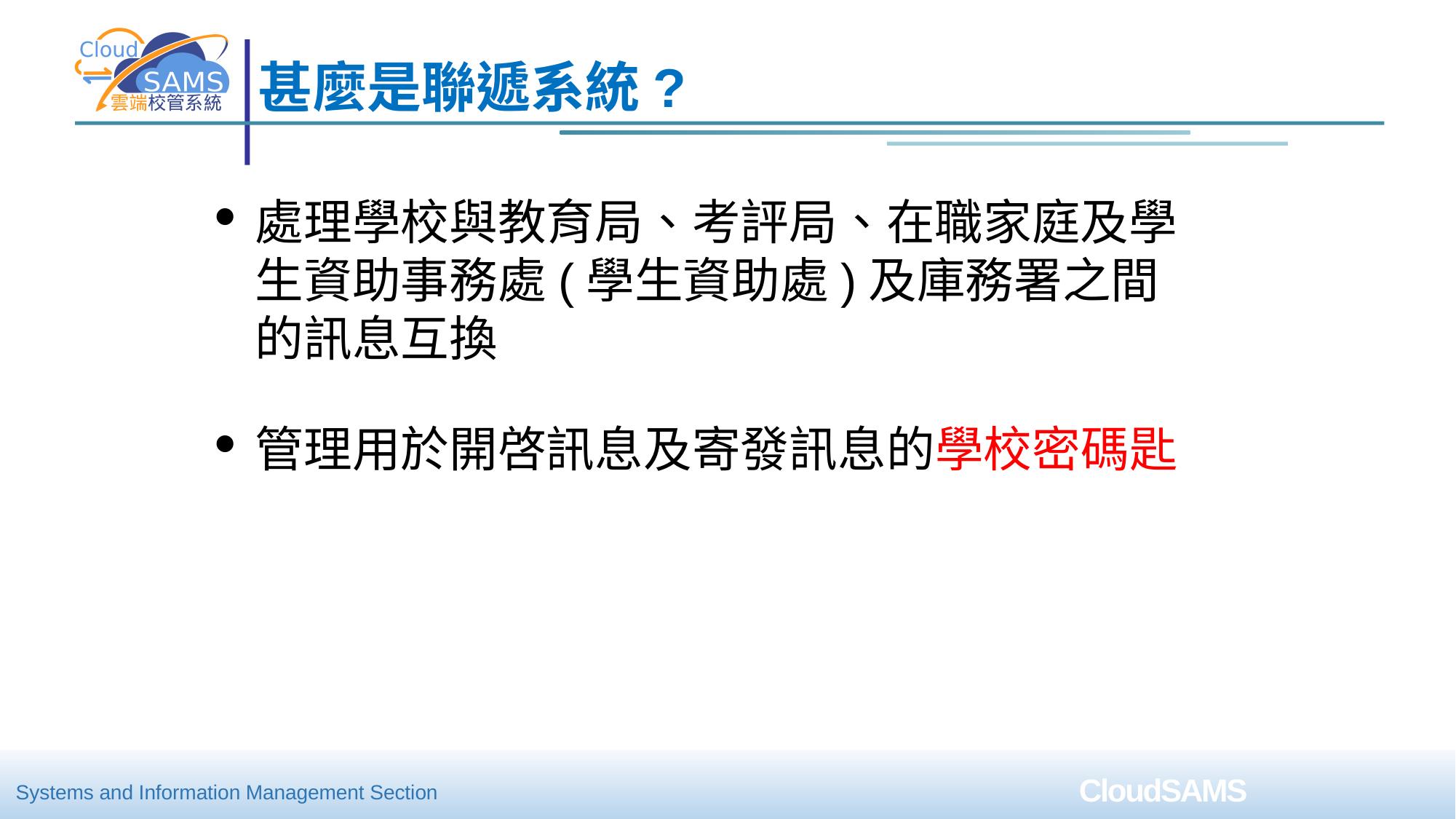

# 甚麼是聯遞系統?
處理學校與教育局、考評局、在職家庭及學生資助事務處(學生資助處)及庫務署之間的訊息互換

管理用於開啓訊息及寄發訊息的學校密碼匙